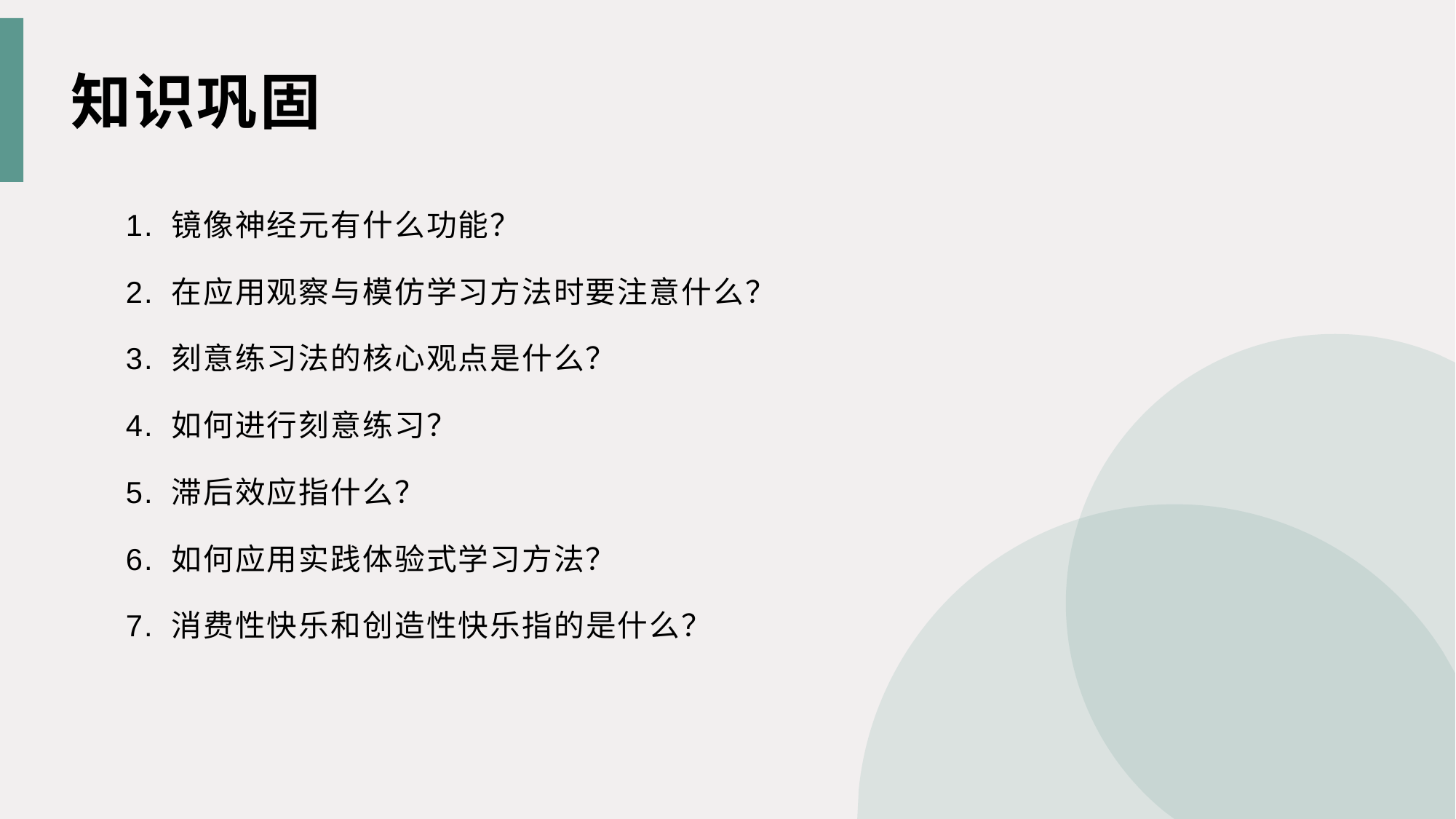

知识巩固
1. 镜像神经元有什么功能？
2. 在应用观察与模仿学习方法时要注意什么？
3. 刻意练习法的核心观点是什么？
4. 如何进行刻意练习？
5. 滞后效应指什么？
6. 如何应用实践体验式学习方法？
7. 消费性快乐和创造性快乐指的是什么？